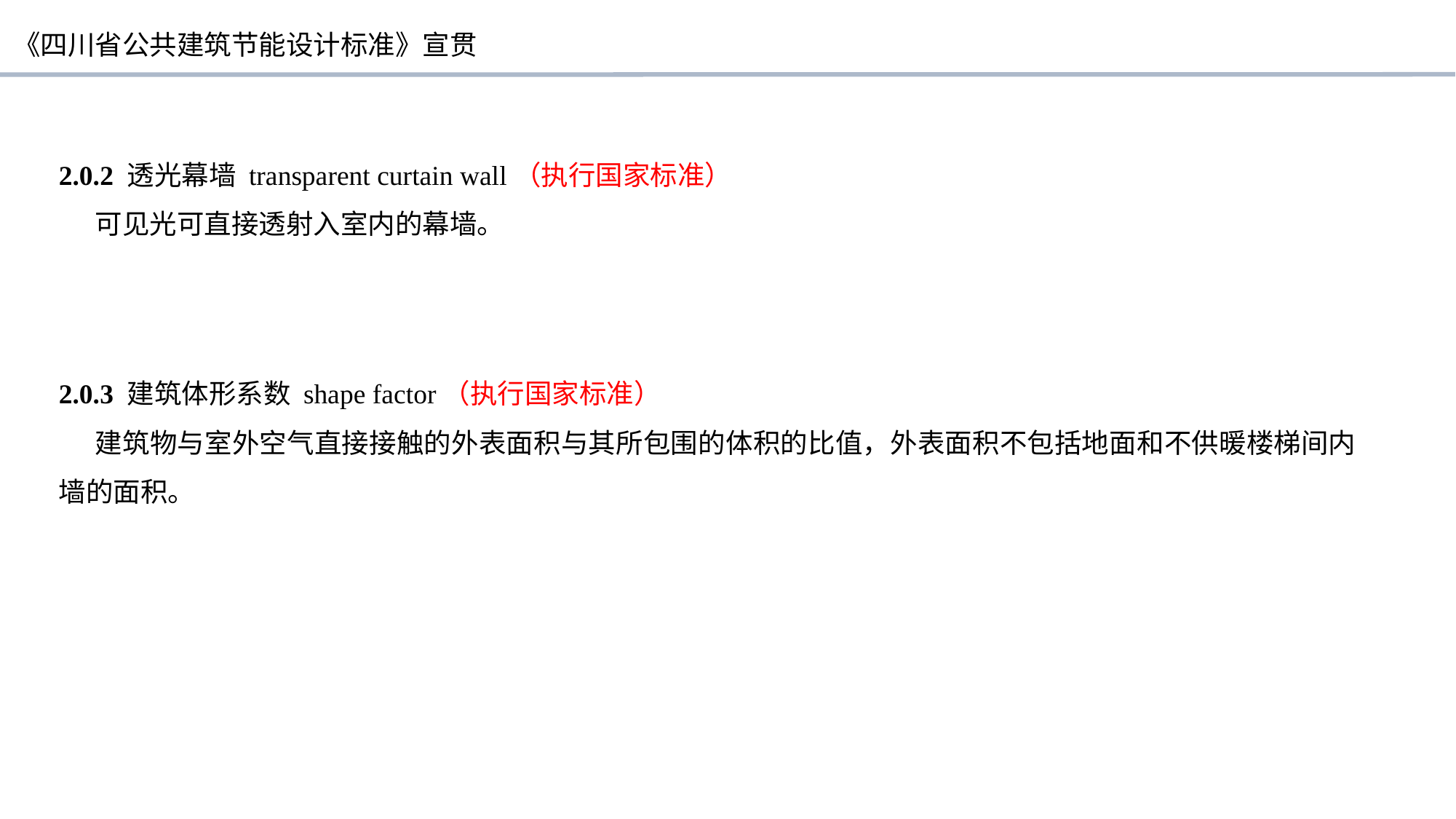

2.0.2 透光幕墙 transparent curtain wall（执行国家标准）
可见光可直接透射入室内的幕墙。
2.0.3 建筑体形系数 shape factor（执行国家标准）
建筑物与室外空气直接接触的外表面积与其所包围的体积的比值，外表面积不包括地面和不供暖楼梯间内墙的面积。